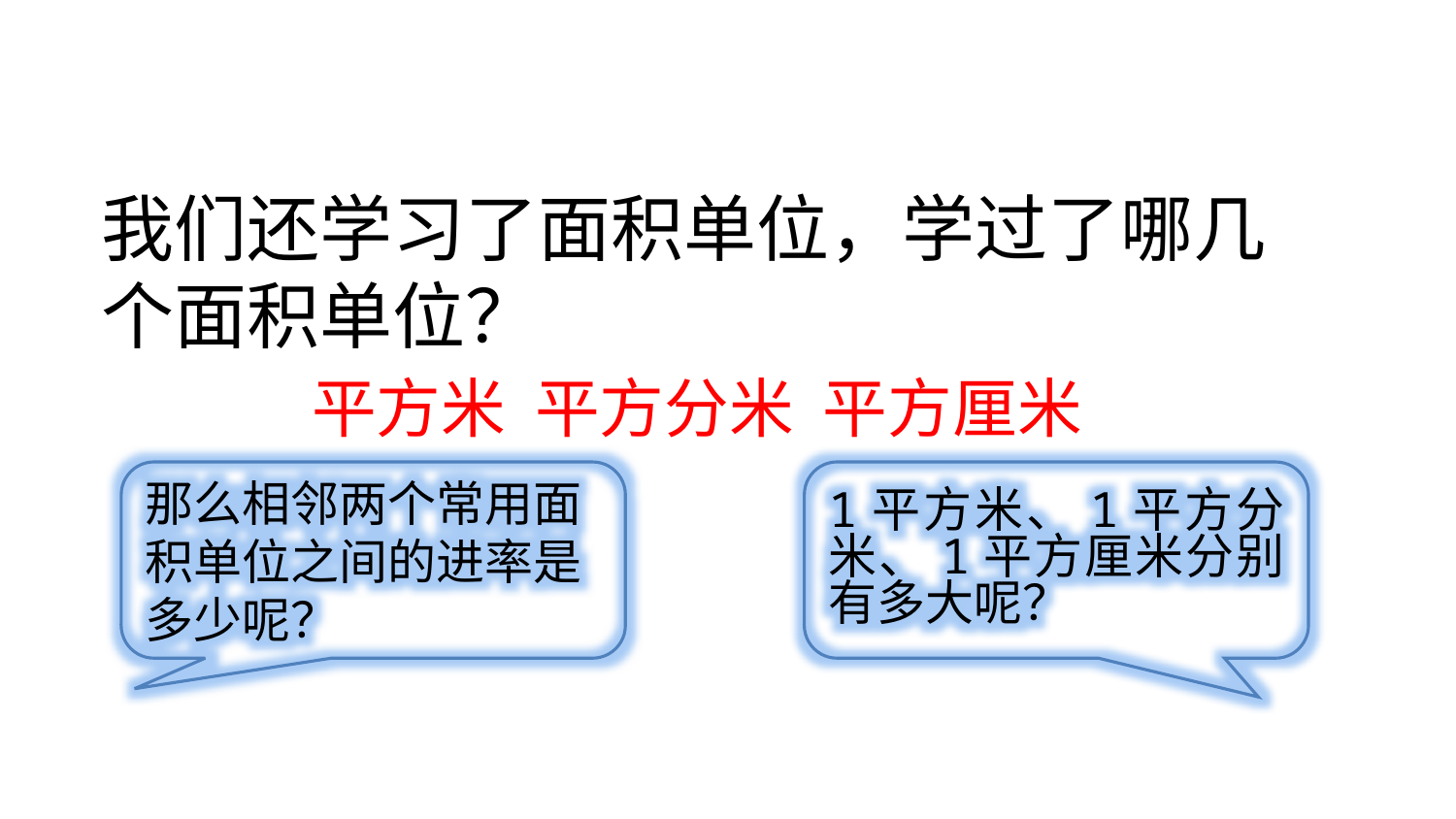

我们还学习了面积单位，学过了哪几个面积单位？
平方米  平方分米  平方厘米
那么相邻两个常用面积单位之间的进率是多少呢？
1平方米、1平方分米、1平方厘米分别有多大呢？